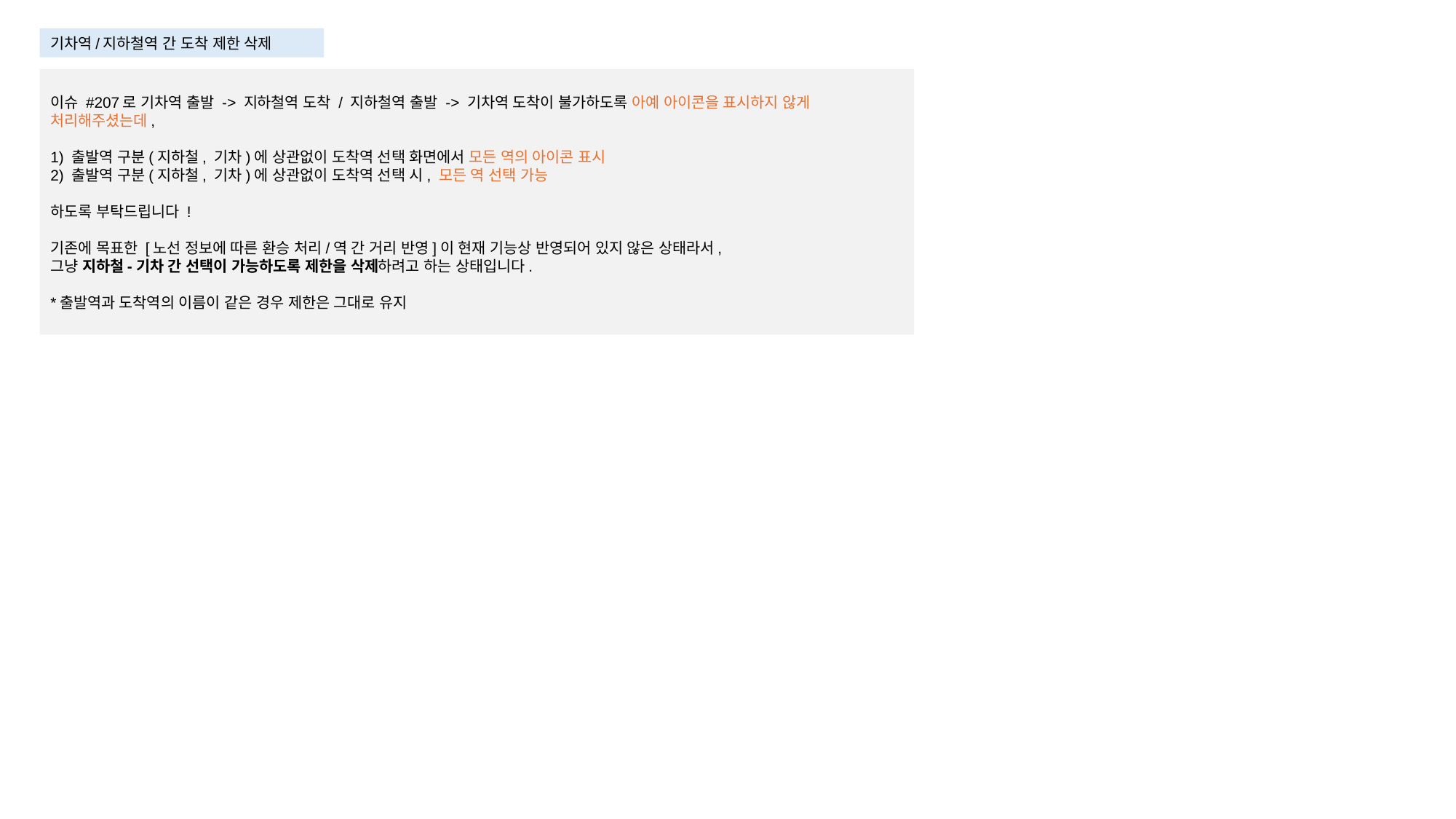

기차역/지하철역 간 도착 제한 삭제

이슈 #207로 기차역 출발 -> 지하철역 도착 / 지하철역 출발 -> 기차역 도착이 불가하도록 아예 아이콘을 표시하지 않게 처리해주셨는데,

1) 출발역 구분(지하철, 기차)에 상관없이 도착역 선택 화면에서 모든 역의 아이콘 표시
2) 출발역 구분(지하철, 기차)에 상관없이 도착역 선택 시, 모든 역 선택 가능

하도록 부탁드립니다 !

기존에 목표한 [노선 정보에 따른 환승 처리/역 간 거리 반영]이 현재 기능상 반영되어 있지 않은 상태라서,
그냥 지하철-기차 간 선택이 가능하도록 제한을 삭제하려고 하는 상태입니다.

*출발역과 도착역의 이름이 같은 경우 제한은 그대로 유지